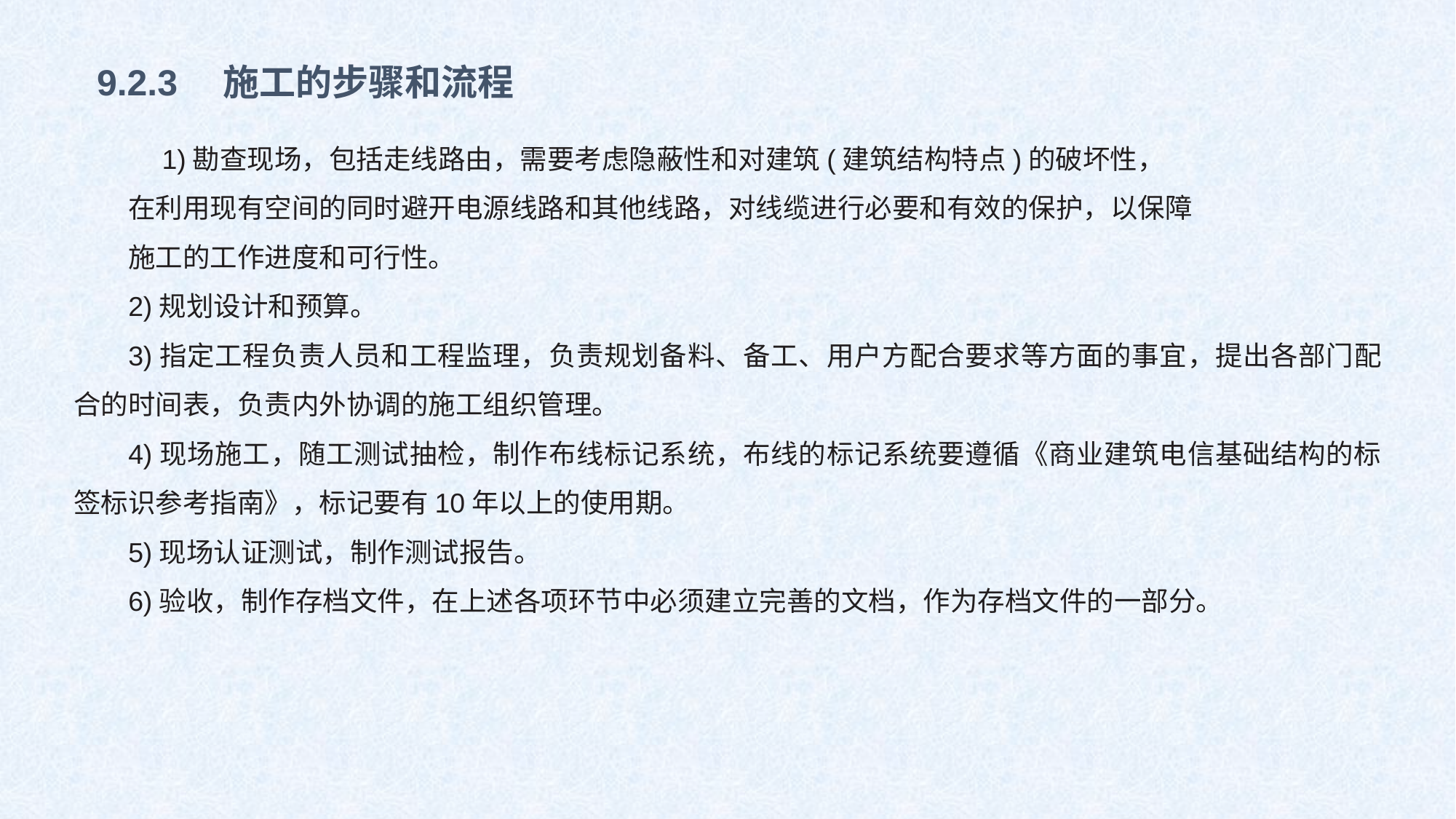

9.2.3　施工的步骤和流程
　1)勘查现场，包括走线路由，需要考虑隐蔽性和对建筑(建筑结构特点)的破坏性，
在利用现有空间的同时避开电源线路和其他线路，对线缆进行必要和有效的保护，以保障
施工的工作进度和可行性。
2)规划设计和预算。
3)指定工程负责人员和工程监理，负责规划备料、备工、用户方配合要求等方面的事宜，提出各部门配合的时间表，负责内外协调的施工组织管理。
4)现场施工，随工测试抽检，制作布线标记系统，布线的标记系统要遵循《商业建筑电信基础结构的标签标识参考指南》，标记要有10年以上的使用期。
5)现场认证测试，制作测试报告。
6)验收，制作存档文件，在上述各项环节中必须建立完善的文档，作为存档文件的一部分。